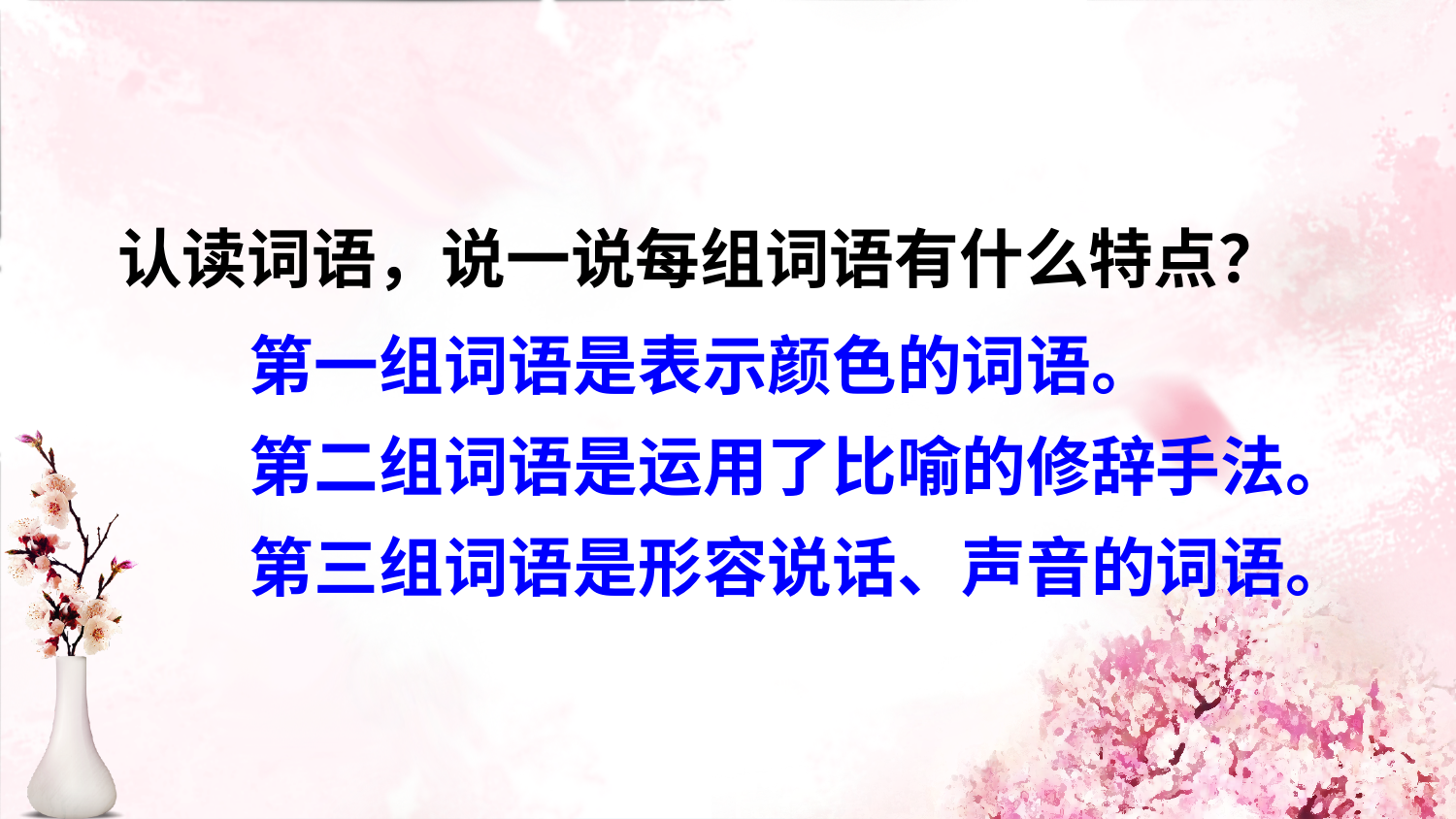

认读词语，说一说每组词语有什么特点？
第一组词语是表示颜色的词语。
第二组词语是运用了比喻的修辞手法。
第三组词语是形容说话、声音的词语。